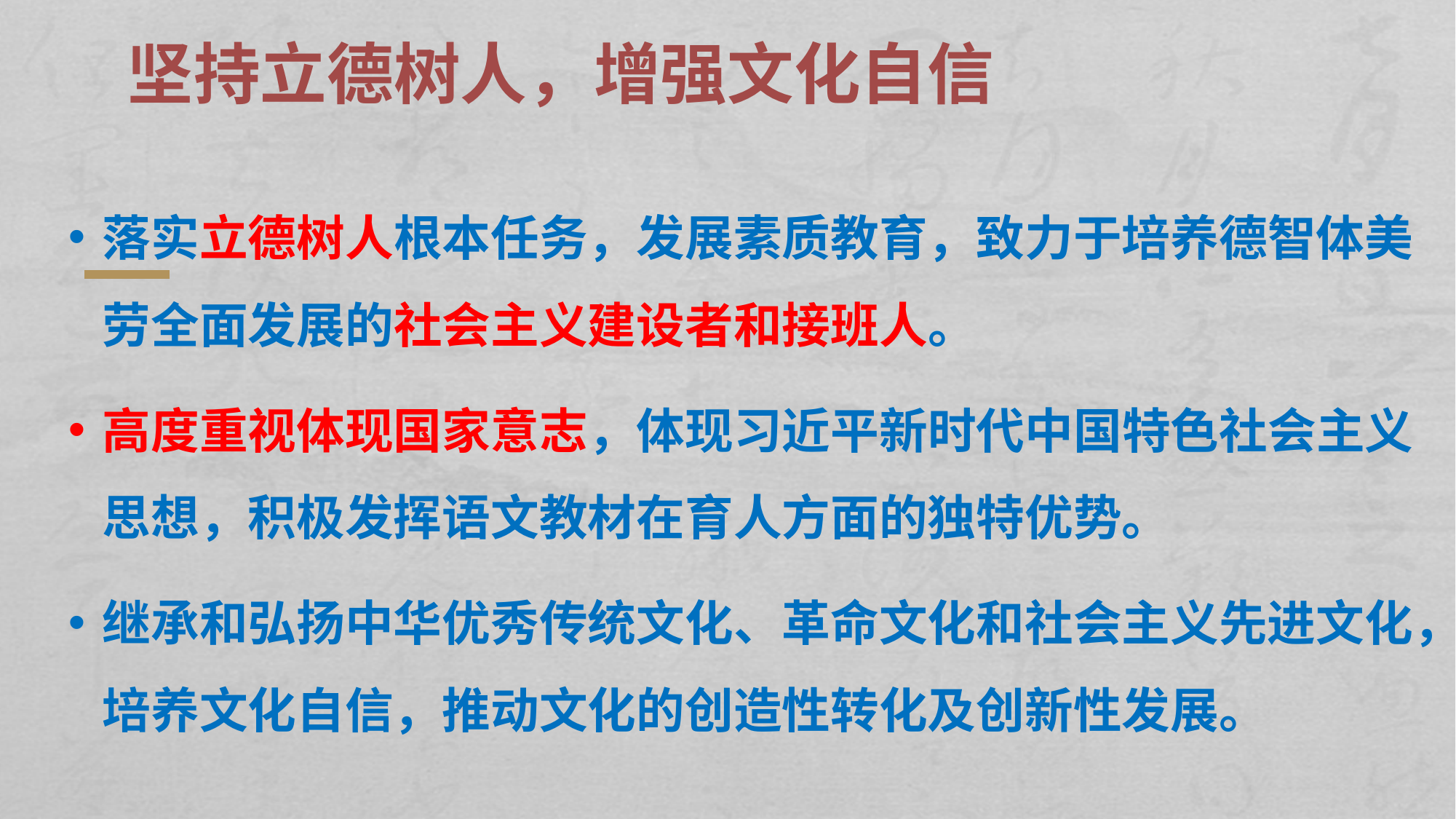

坚持立德树人，增强文化自信
落实立德树人根本任务，发展素质教育，致力于培养德智体美劳全面发展的社会主义建设者和接班人。
高度重视体现国家意志，体现习近平新时代中国特色社会主义思想，积极发挥语文教材在育人方面的独特优势。
继承和弘扬中华优秀传统文化、革命文化和社会主义先进文化，培养文化自信，推动文化的创造性转化及创新性发展。